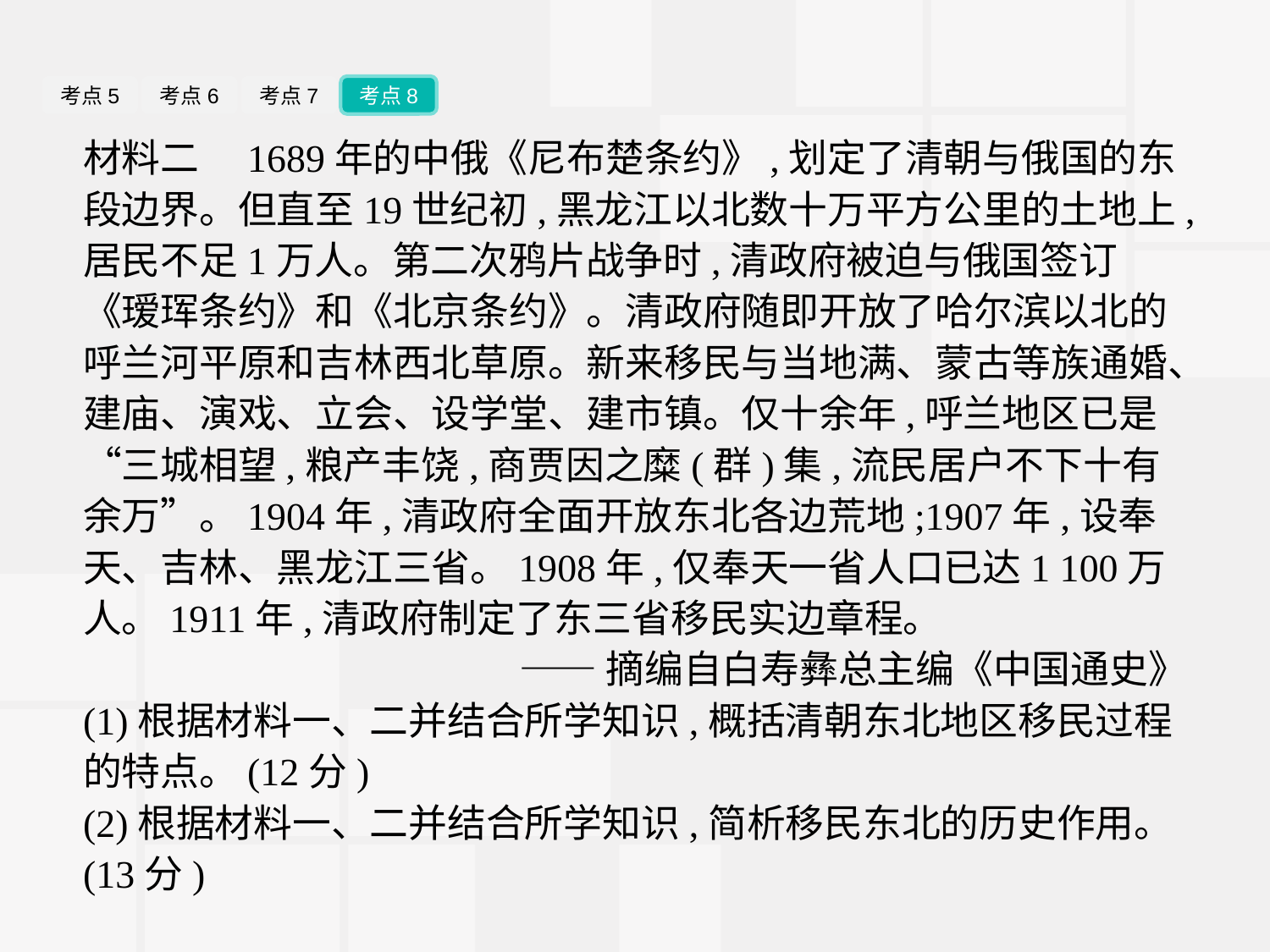

考点5
考点6
考点7
考点8
材料二　1689年的中俄《尼布楚条约》,划定了清朝与俄国的东段边界。但直至19世纪初,黑龙江以北数十万平方公里的土地上,居民不足1万人。第二次鸦片战争时,清政府被迫与俄国签订《瑷珲条约》和《北京条约》。清政府随即开放了哈尔滨以北的呼兰河平原和吉林西北草原。新来移民与当地满、蒙古等族通婚、建庙、演戏、立会、设学堂、建市镇。仅十余年,呼兰地区已是“三城相望,粮产丰饶,商贾因之糜(群)集,流民居户不下十有余万”。1904年,清政府全面开放东北各边荒地;1907年,设奉天、吉林、黑龙江三省。1908年,仅奉天一省人口已达1 100万人。1911年,清政府制定了东三省移民实边章程。
——摘编自白寿彝总主编《中国通史》
(1)根据材料一、二并结合所学知识,概括清朝东北地区移民过程的特点。(12分)
(2)根据材料一、二并结合所学知识,简析移民东北的历史作用。(13分)